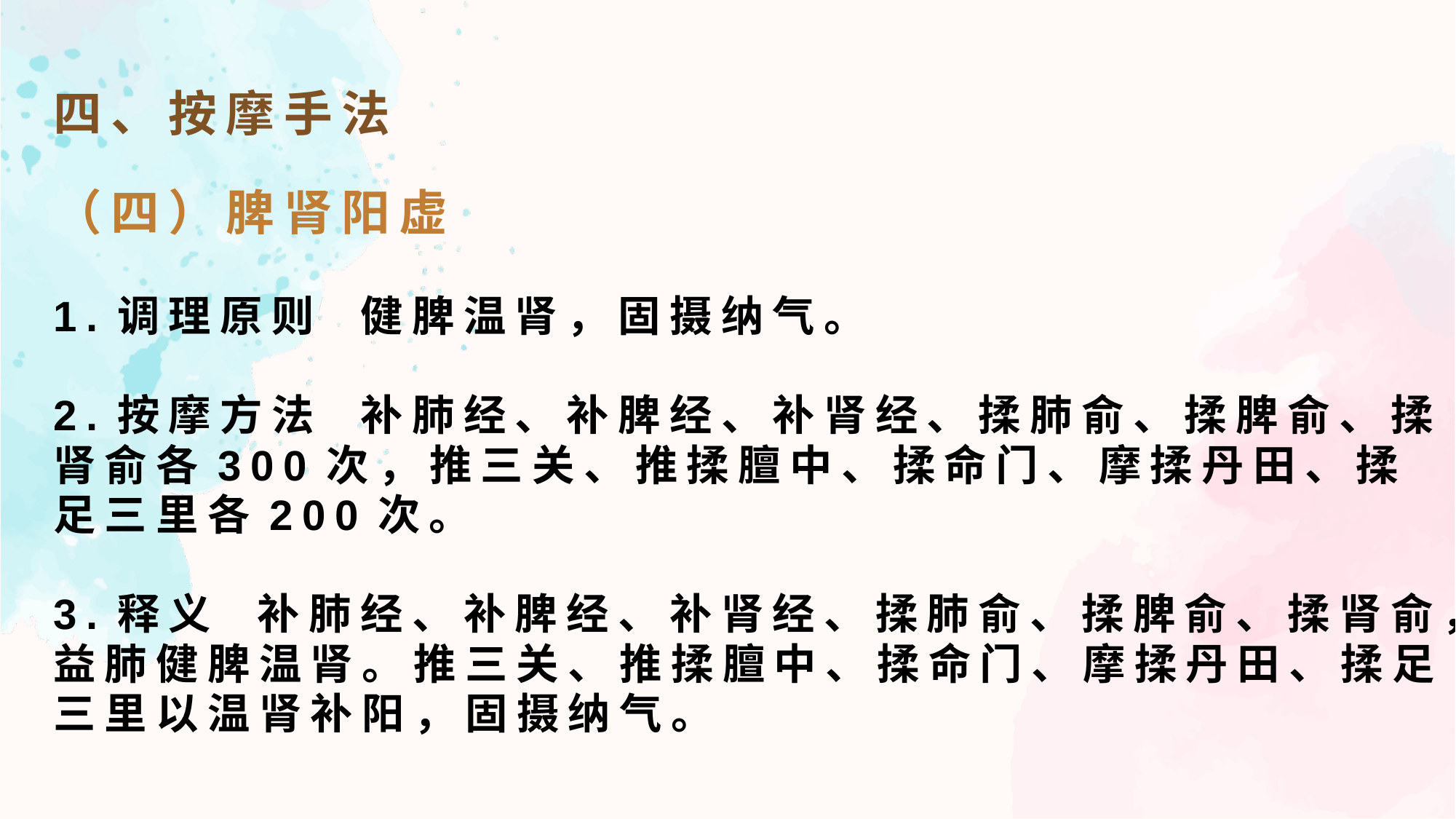

四、按摩手法

（四）脾肾阳虚

1.调理原则  健脾温肾，固摄纳气。

2.按摩方法  补肺经、补脾经、补肾经、揉肺俞、揉脾俞、揉肾俞各300次，推三关、推揉膻中、揉命门、摩揉丹田、揉足三里各200次。

3.释义  补肺经、补脾经、补肾经、揉肺俞、揉脾俞、揉肾俞，益肺健脾温肾。推三关、推揉膻中、揉命门、摩揉丹田、揉足三里以温肾补阳，固摄纳气。